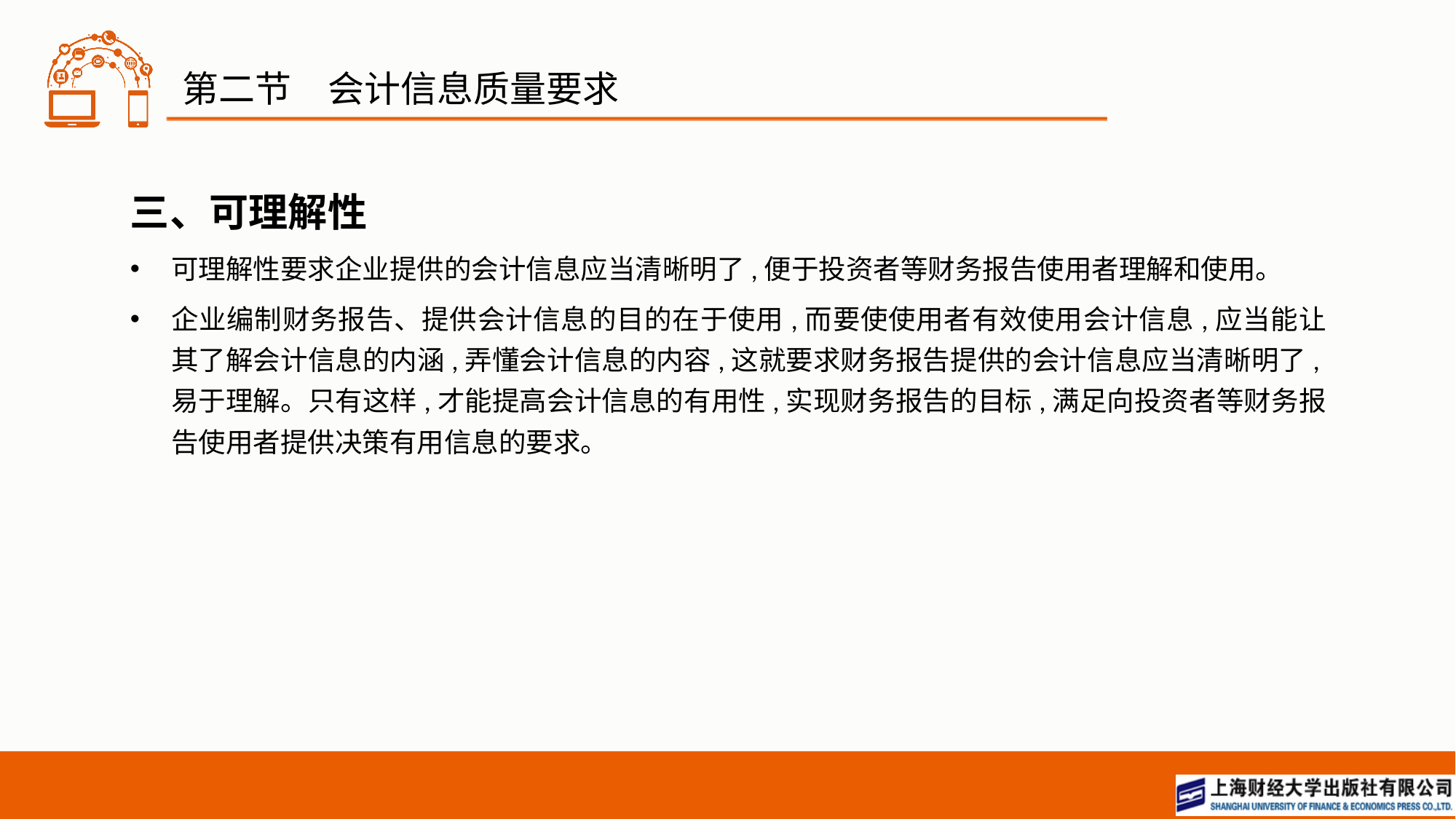

# 第二节　会计信息质量要求
三、可理解性
可理解性要求企业提供的会计信息应当清晰明了,便于投资者等财务报告使用者理解和使用。
企业编制财务报告、提供会计信息的目的在于使用,而要使使用者有效使用会计信息,应当能让其了解会计信息的内涵,弄懂会计信息的内容,这就要求财务报告提供的会计信息应当清晰明了,易于理解。只有这样,才能提高会计信息的有用性,实现财务报告的目标,满足向投资者等财务报告使用者提供决策有用信息的要求。